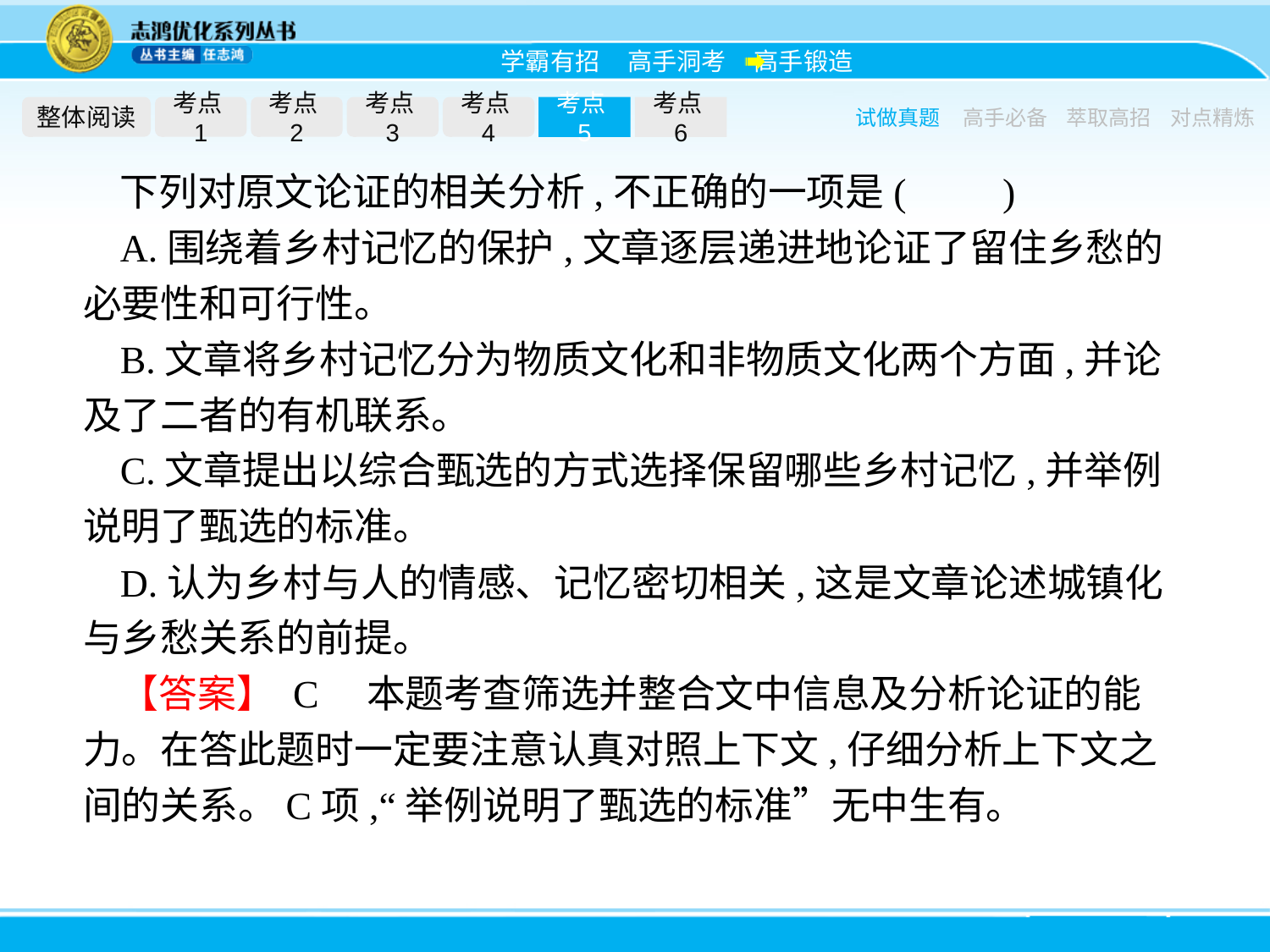

整体阅读
考点1
考点2
考点3
考点4
考点5
考点6
试做真题
高手必备
萃取高招
对点精炼
下列对原文论证的相关分析,不正确的一项是(　　)
A.围绕着乡村记忆的保护,文章逐层递进地论证了留住乡愁的必要性和可行性。
B.文章将乡村记忆分为物质文化和非物质文化两个方面,并论及了二者的有机联系。
C.文章提出以综合甄选的方式选择保留哪些乡村记忆,并举例说明了甄选的标准。
D.认为乡村与人的情感、记忆密切相关,这是文章论述城镇化与乡愁关系的前提。
【答案】 C　本题考查筛选并整合文中信息及分析论证的能力。在答此题时一定要注意认真对照上下文,仔细分析上下文之间的关系。C项,“举例说明了甄选的标准”无中生有。